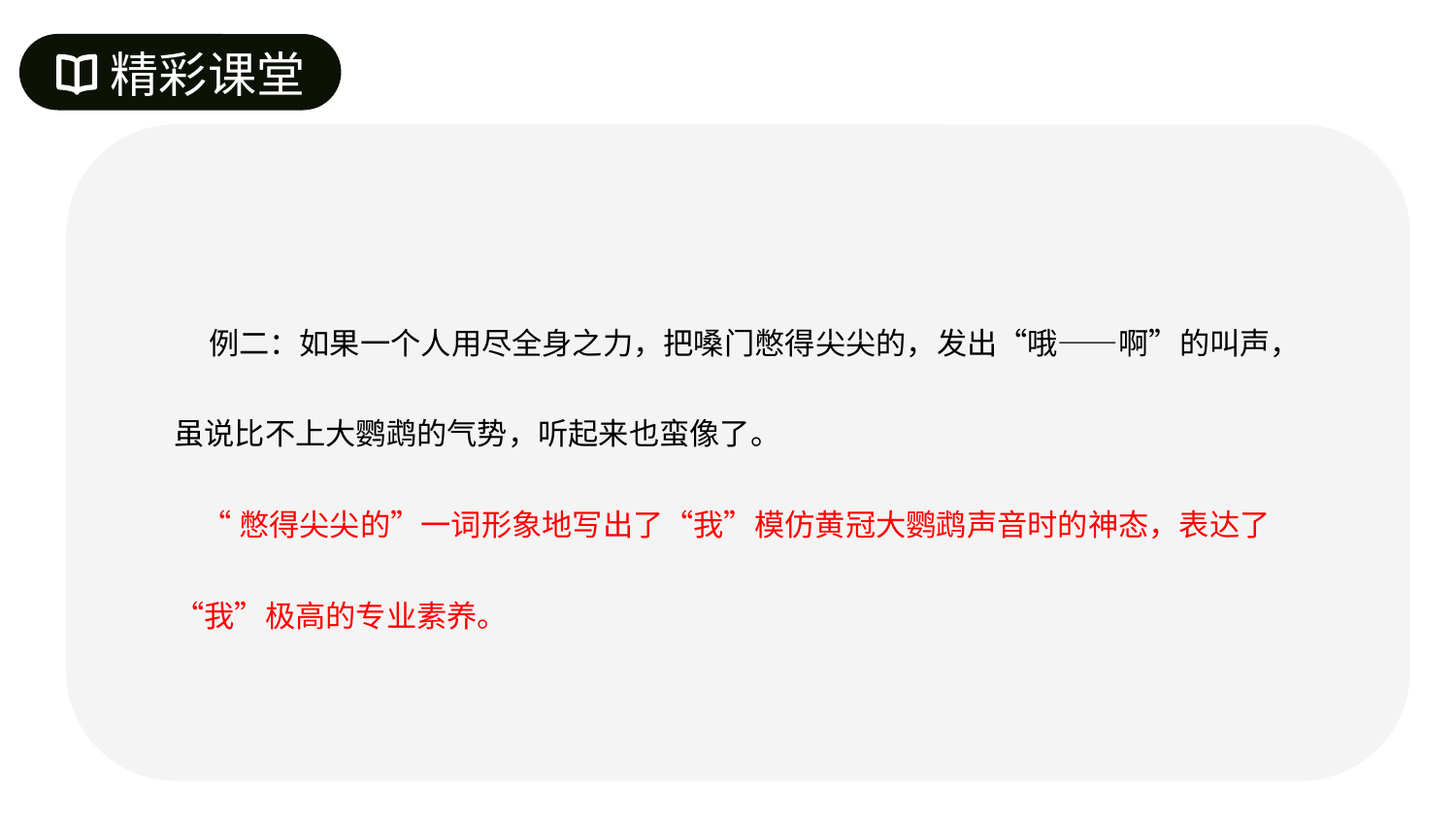

精彩课堂

    例二：如果一个人用尽全身之力，把嗓门憋得尖尖的，发出“哦——啊”的叫声，虽说比不上大鹦鹉的气势，听起来也蛮像了。
    “憋得尖尖的”一词形象地写出了“我”模仿黄冠大鹦鹉声音时的神态，表达了“我”极高的专业素养。